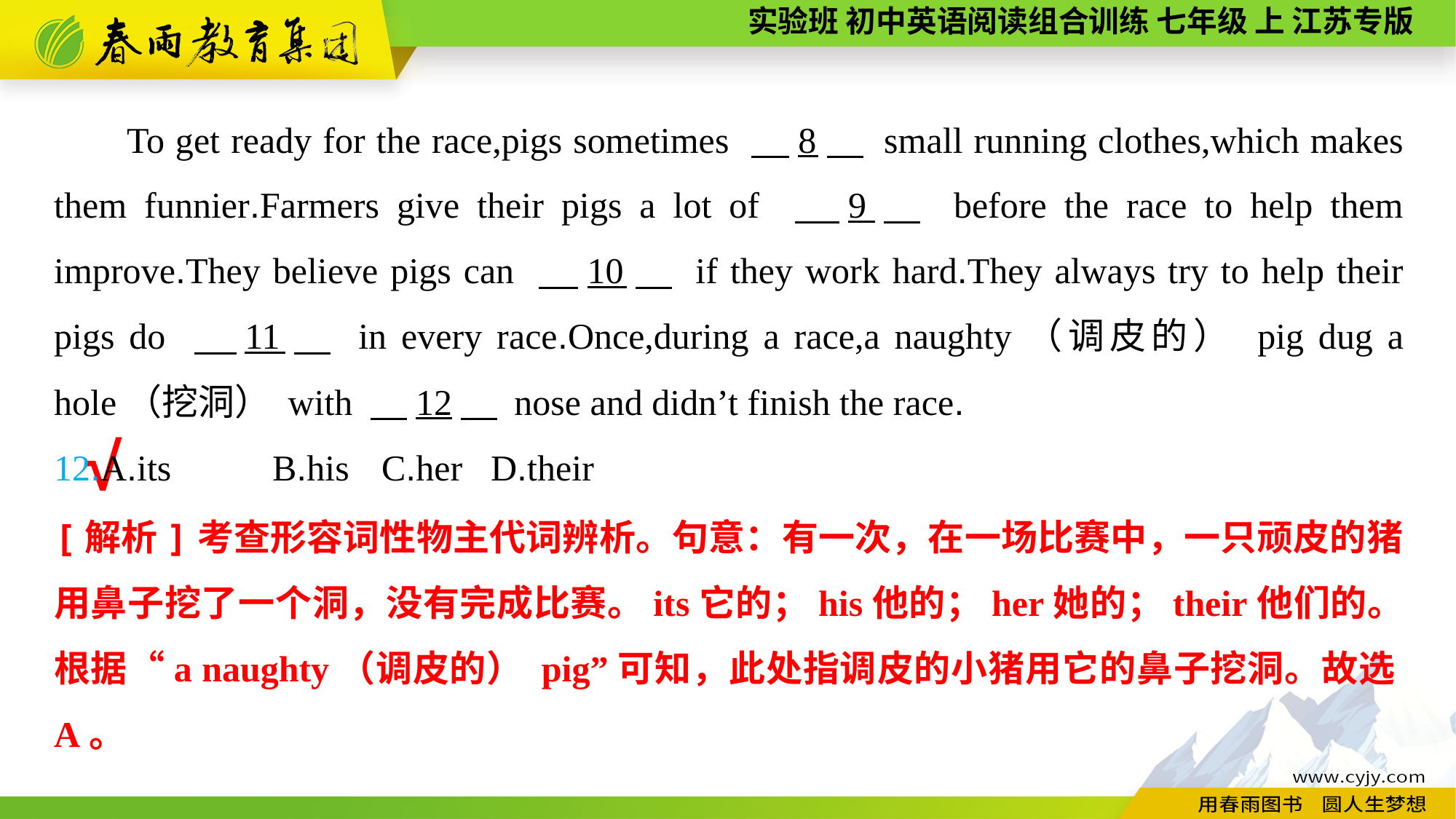

To get ready for the race,pigs sometimes 　8　 small running clothes,which makes them funnier.Farmers give their pigs a lot of 　9　 before the race to help them improve.They believe pigs can 　10　 if they work hard.They always try to help their pigs do 　11　 in every race.Once,during a race,a naughty（调皮的） pig dug a hole（挖洞） with 　12　 nose and didn’t finish the race.
12.A.its	B.his	C.her	D.their
√
[解析]考查形容词性物主代词辨析。句意：有一次，在一场比赛中，一只顽皮的猪用鼻子挖了一个洞，没有完成比赛。its它的；his他的；her她的；their他们的。根据“a naughty（调皮的） pig”可知，此处指调皮的小猪用它的鼻子挖洞。故选A。